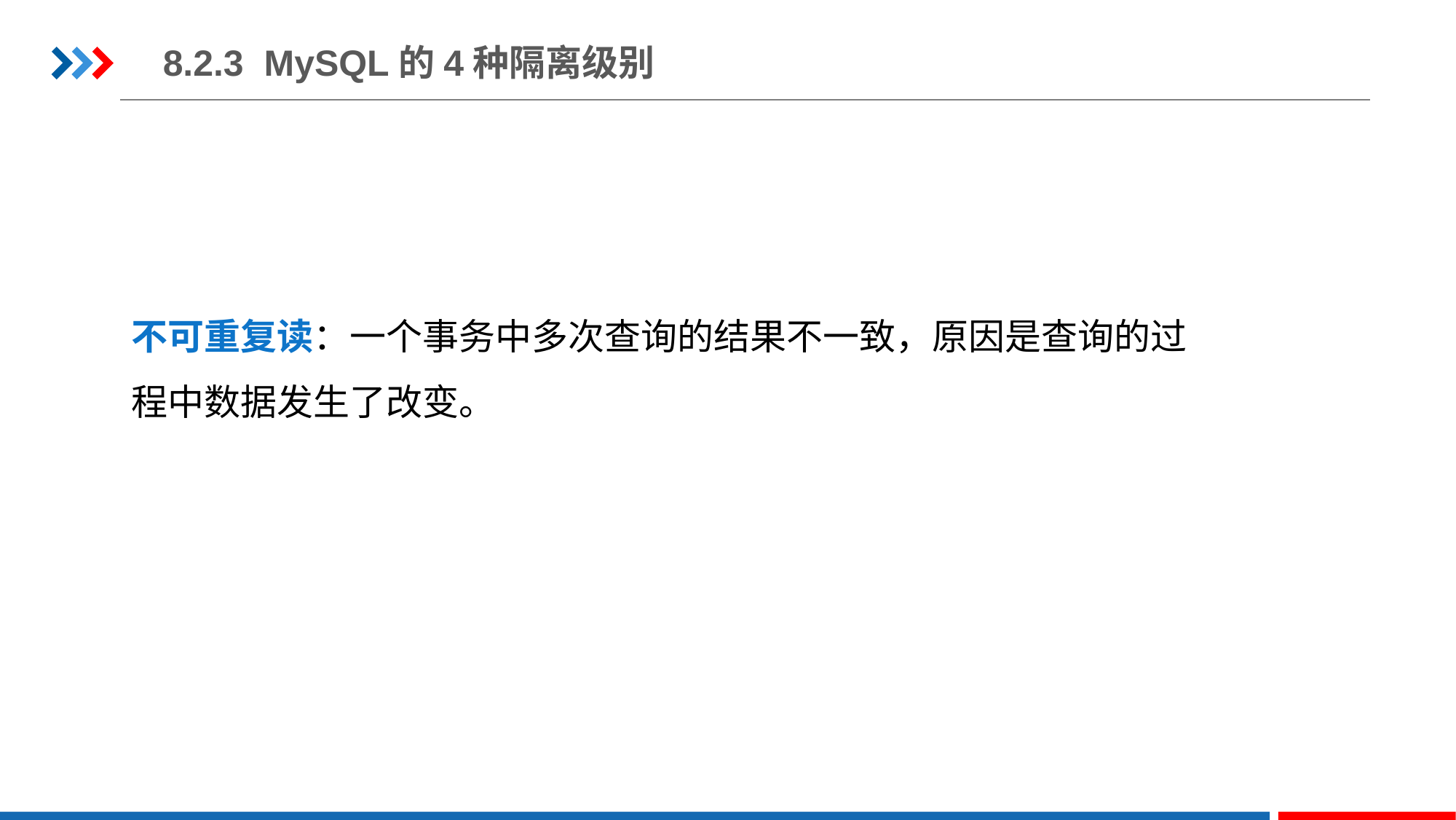

8.2.3  MySQL的4种隔离级别
不可重复读：一个事务中多次查询的结果不一致，原因是查询的过程中数据发生了改变。